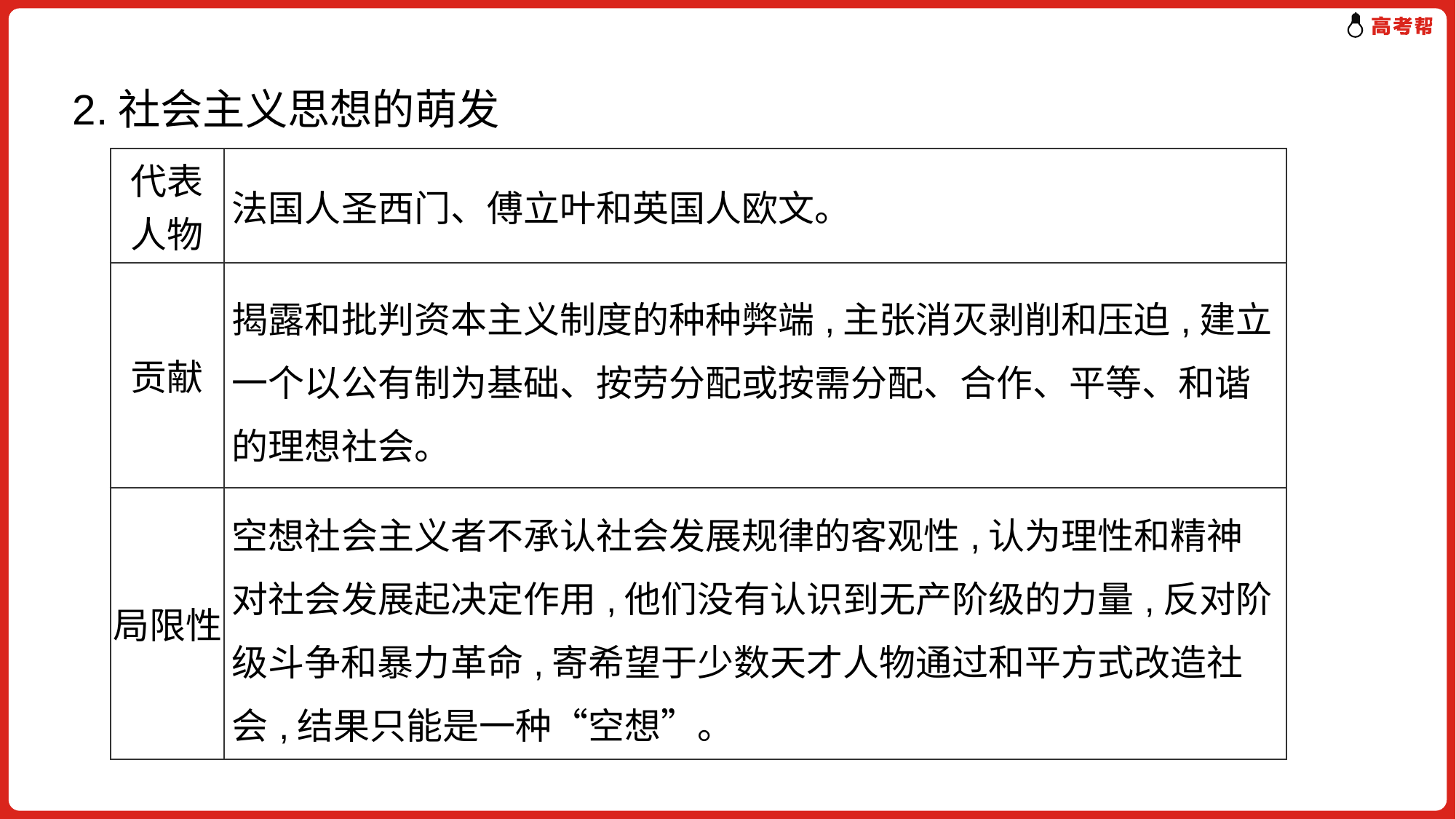

2.社会主义思想的萌发
| 代表 人物 | 法国人圣西门、傅立叶和英国人欧文。 |
| --- | --- |
| 贡献 | 揭露和批判资本主义制度的种种弊端,主张消灭剥削和压迫,建立一个以公有制为基础、按劳分配或按需分配、合作、平等、和谐的理想社会。 |
| 局限性 | 空想社会主义者不承认社会发展规律的客观性,认为理性和精神对社会发展起决定作用,他们没有认识到无产阶级的力量,反对阶级斗争和暴力革命,寄希望于少数天才人物通过和平方式改造社会,结果只能是一种“空想”。 |
| --- | --- |